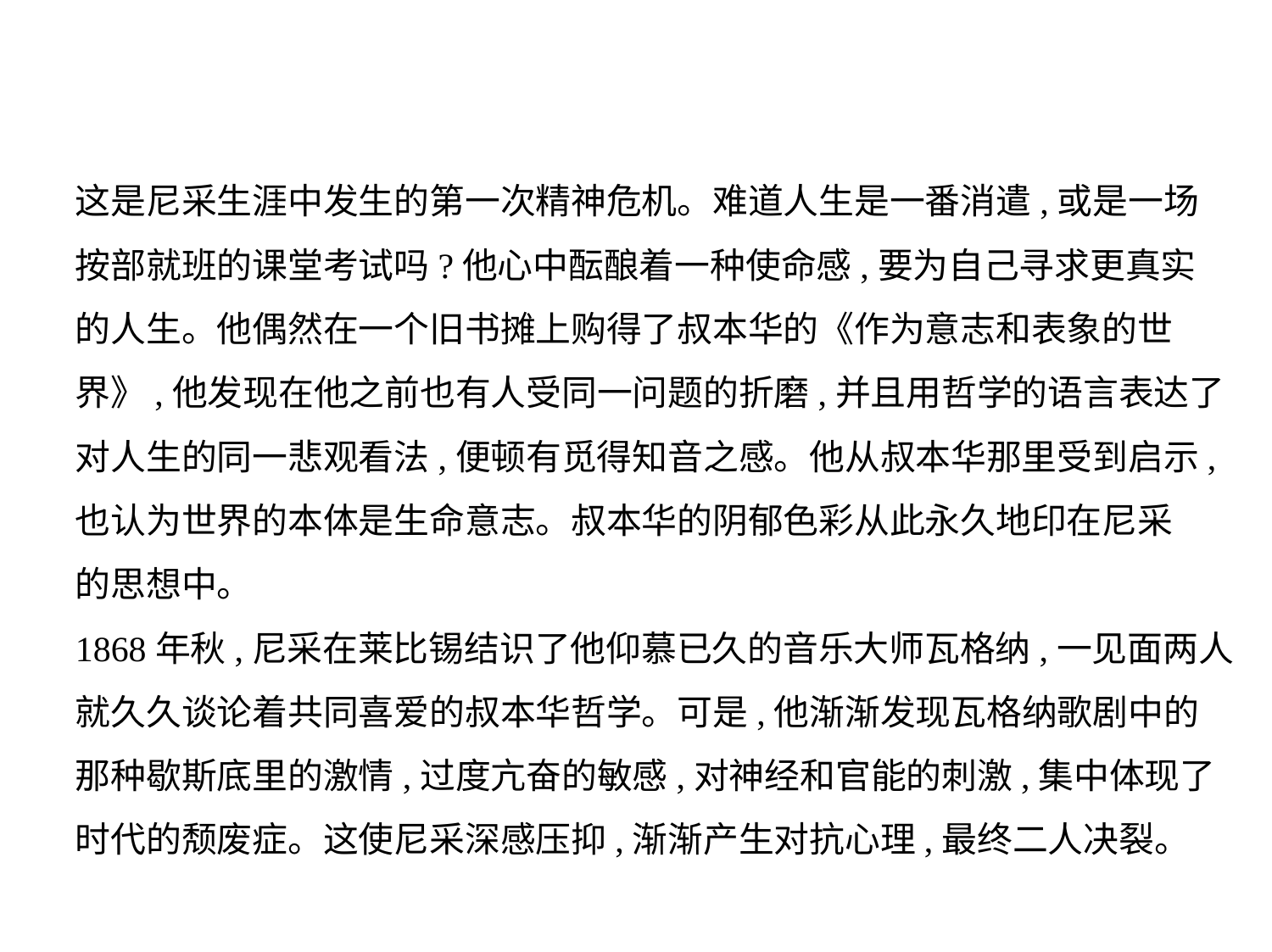

这是尼采生涯中发生的第一次精神危机。难道人生是一番消遣,或是一场
按部就班的课堂考试吗?他心中酝酿着一种使命感,要为自己寻求更真实
的人生。他偶然在一个旧书摊上购得了叔本华的《作为意志和表象的世
界》,他发现在他之前也有人受同一问题的折磨,并且用哲学的语言表达了
对人生的同一悲观看法,便顿有觅得知音之感。他从叔本华那里受到启示,
也认为世界的本体是生命意志。叔本华的阴郁色彩从此永久地印在尼采
的思想中。
1868年秋,尼采在莱比锡结识了他仰慕已久的音乐大师瓦格纳,一见面两人
就久久谈论着共同喜爱的叔本华哲学。可是,他渐渐发现瓦格纳歌剧中的
那种歇斯底里的激情,过度亢奋的敏感,对神经和官能的刺激,集中体现了
时代的颓废症。这使尼采深感压抑,渐渐产生对抗心理,最终二人决裂。